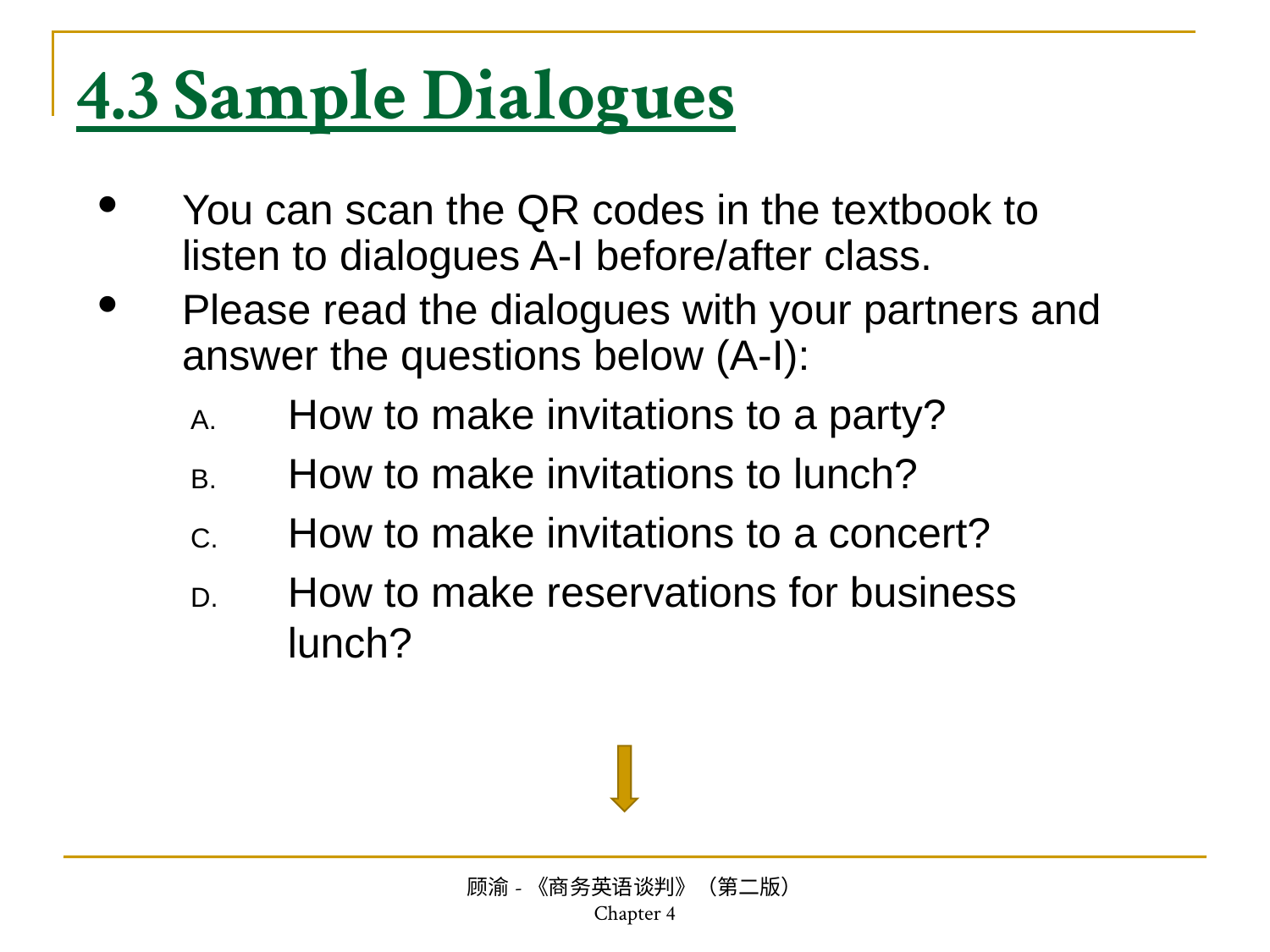

# 4.3 Sample Dialogues
You can scan the QR codes in the textbook to listen to dialogues A-I before/after class.
Please read the dialogues with your partners and answer the questions below (A-I):
How to make invitations to a party?
How to make invitations to lunch?
How to make invitations to a concert?
How to make reservations for business lunch?

16
顾渝-《商务英语谈判》（第二版） Chapter 4